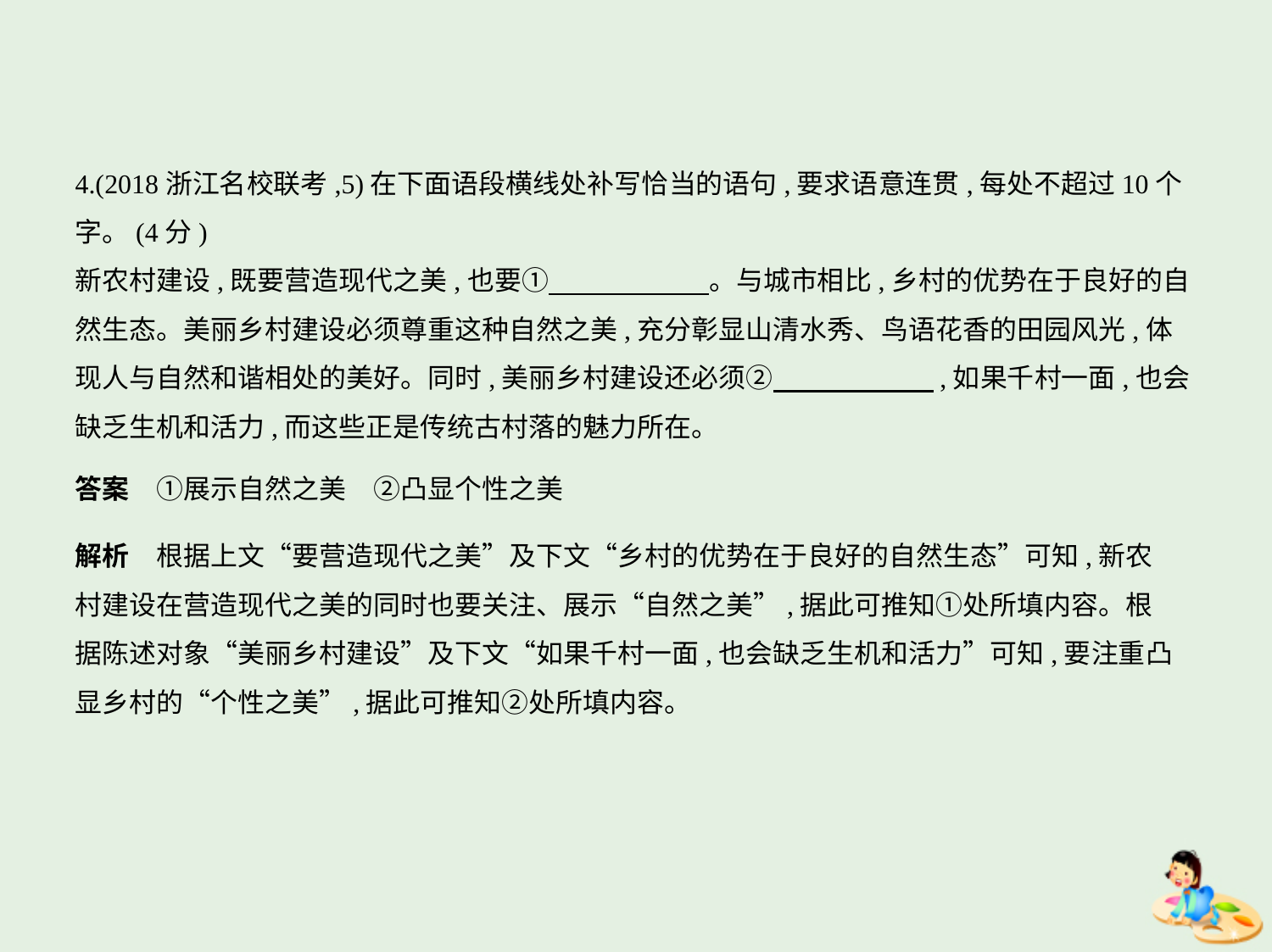

4.(2018浙江名校联考,5)在下面语段横线处补写恰当的语句,要求语意连贯,每处不超过10个
字。(4分)
新农村建设,既要营造现代之美,也要①　　　　　    。与城市相比,乡村的优势在于良好的自
然生态。美丽乡村建设必须尊重这种自然之美,充分彰显山清水秀、鸟语花香的田园风光,体
现人与自然和谐相处的美好。同时,美丽乡村建设还必须②　　　　　    ,如果千村一面,也会
缺乏生机和活力,而这些正是传统古村落的魅力所在。
答案　①展示自然之美　②凸显个性之美
解析　根据上文“要营造现代之美”及下文“乡村的优势在于良好的自然生态”可知,新农
村建设在营造现代之美的同时也要关注、展示“自然之美”,据此可推知①处所填内容。根
据陈述对象“美丽乡村建设”及下文“如果千村一面,也会缺乏生机和活力”可知,要注重凸
显乡村的“个性之美”,据此可推知②处所填内容。